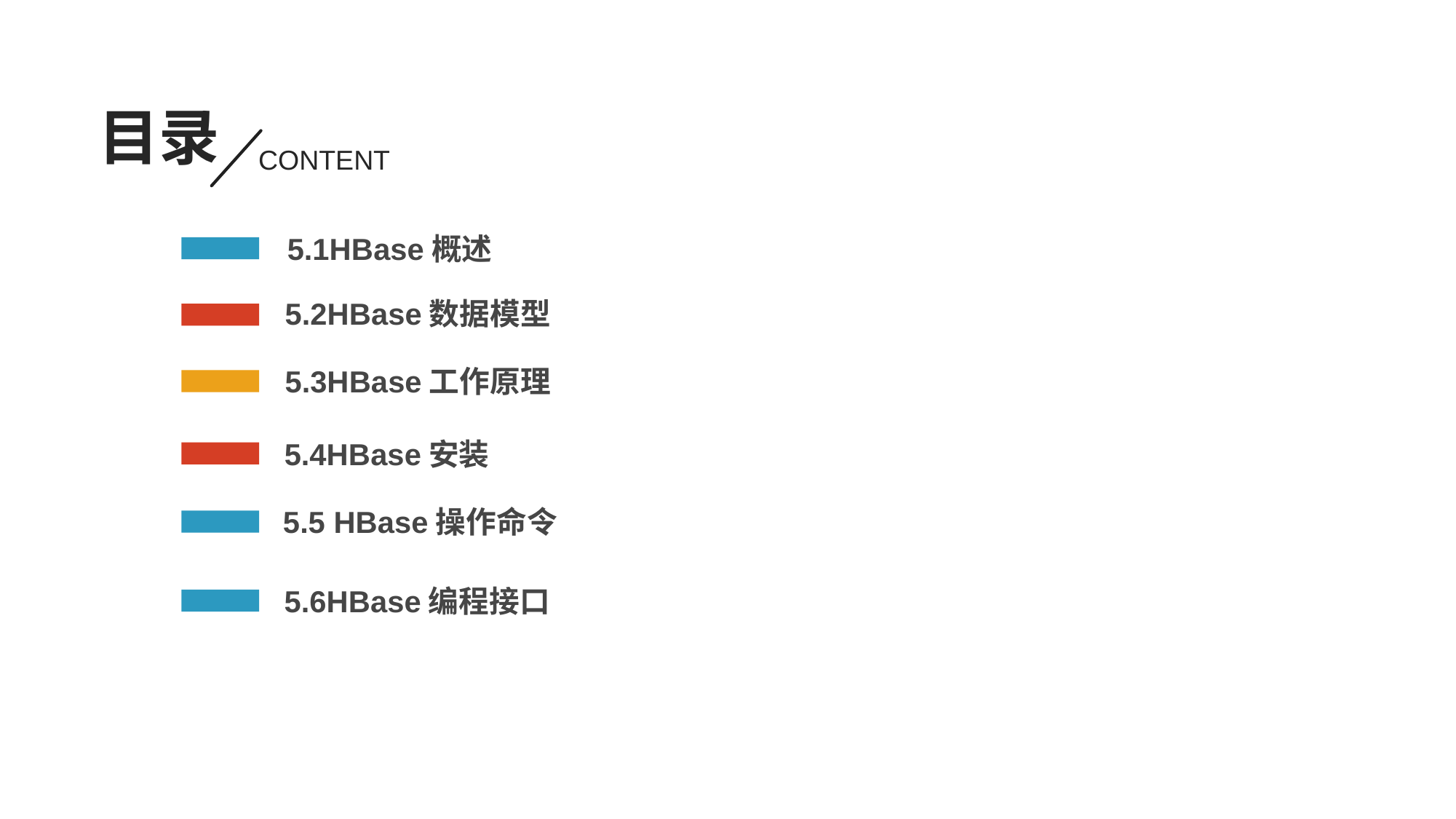

目录
CONTENT
5.1HBase概述

5.2HBase数据模型

5.3HBase工作原理

5.4HBase安装

5.5 HBase操作命令

5.6HBase编程接口